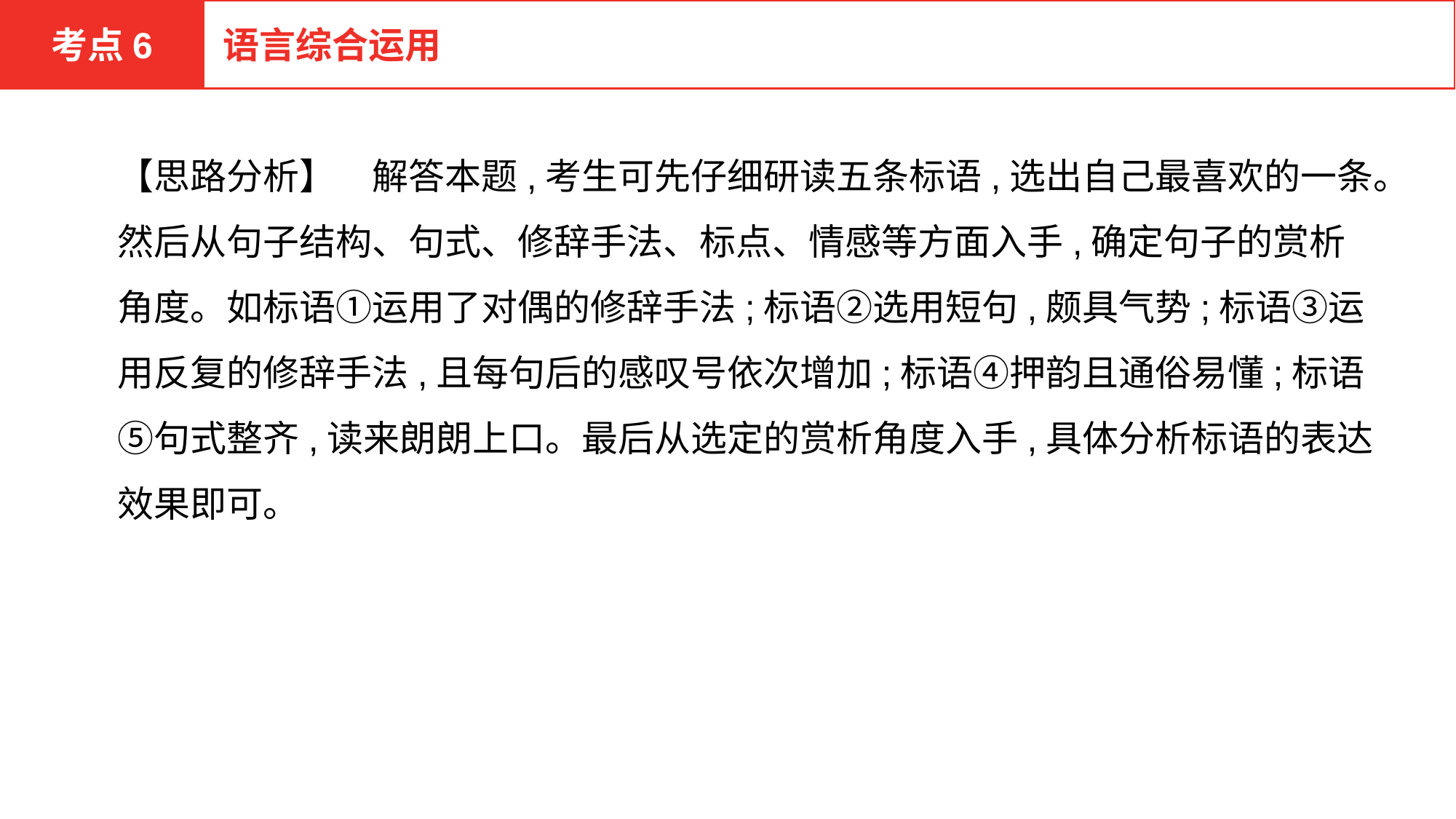

考点6
语言综合运用
【思路分析】　解答本题,考生可先仔细研读五条标语,选出自己最喜欢的一条。然后从句子结构、句式、修辞手法、标点、情感等方面入手,确定句子的赏析角度。如标语①运用了对偶的修辞手法;标语②选用短句,颇具气势;标语③运用反复的修辞手法,且每句后的感叹号依次增加;标语④押韵且通俗易懂;标语⑤句式整齐,读来朗朗上口。最后从选定的赏析角度入手,具体分析标语的表达效果即可。